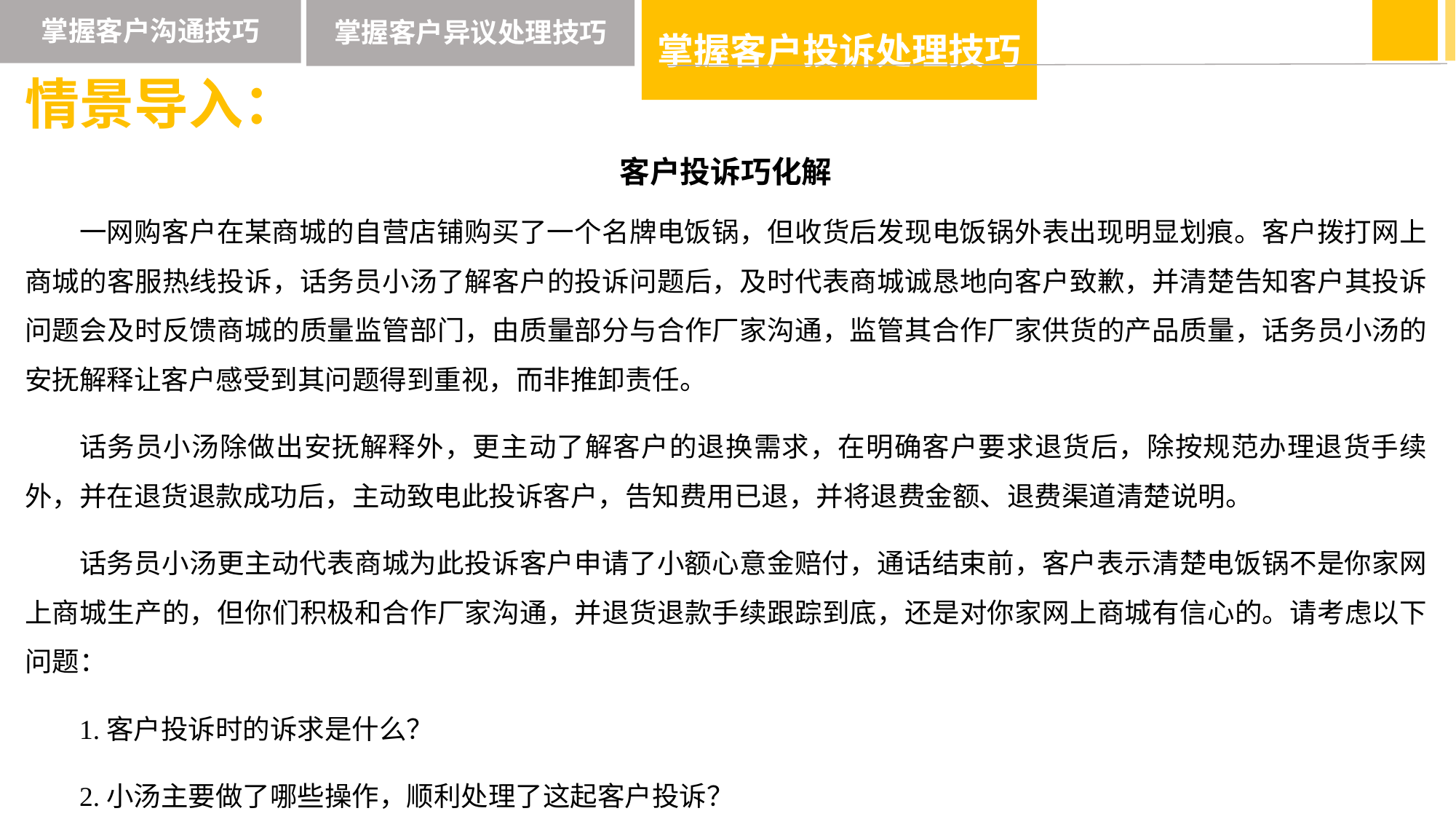

掌握客户投诉处理技巧
掌握客户沟通技巧
掌握客户异议处理技巧

情景导入：
客户投诉巧化解
一网购客户在某商城的自营店铺购买了一个名牌电饭锅，但收货后发现电饭锅外表出现明显划痕。客户拨打网上商城的客服热线投诉，话务员小汤了解客户的投诉问题后，及时代表商城诚恳地向客户致歉，并清楚告知客户其投诉问题会及时反馈商城的质量监管部门，由质量部分与合作厂家沟通，监管其合作厂家供货的产品质量，话务员小汤的安抚解释让客户感受到其问题得到重视，而非推卸责任。
话务员小汤除做出安抚解释外，更主动了解客户的退换需求，在明确客户要求退货后，除按规范办理退货手续外，并在退货退款成功后，主动致电此投诉客户，告知费用已退，并将退费金额、退费渠道清楚说明。
话务员小汤更主动代表商城为此投诉客户申请了小额心意金赔付，通话结束前，客户表示清楚电饭锅不是你家网上商城生产的，但你们积极和合作厂家沟通，并退货退款手续跟踪到底，还是对你家网上商城有信心的。请考虑以下问题：
1.客户投诉时的诉求是什么？
2.小汤主要做了哪些操作，顺利处理了这起客户投诉？